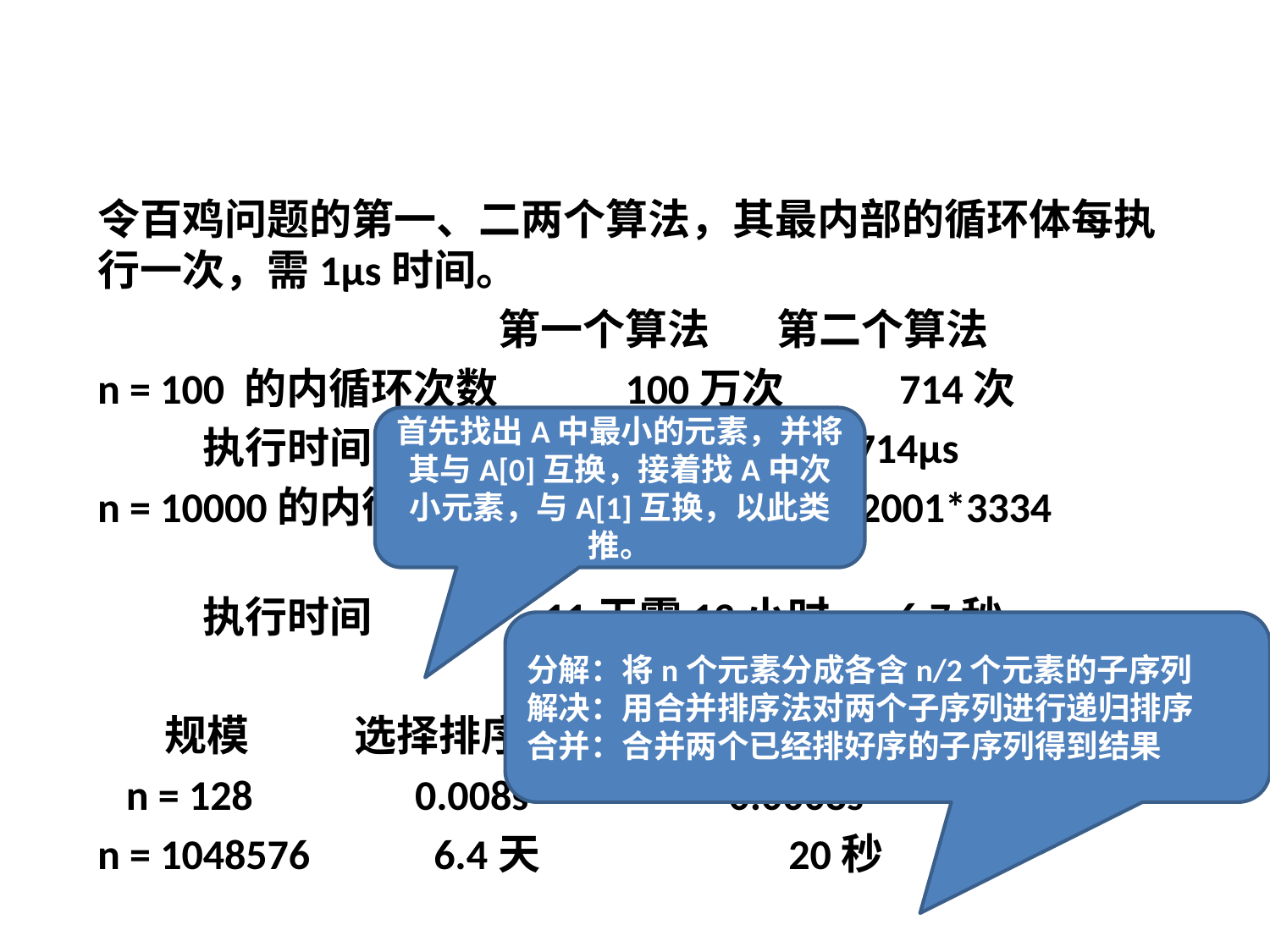

令百鸡问题的第一、二两个算法，其最内部的循环体每执行一次，需1μs时间。
                                         第一个算法       第二个算法
n = 100 的内循环次数	 100万次           714次
          执行时间		  1s                   714μs
n = 10000的内循环次数	100003		2001*3334
          执行时间                 11天零13小时      6.7秒

      规模           选择排序所需时间     合并排序所需时间
   n = 128                 0.008s                     0.0008s
n = 1048576             6.4天                         20秒
首先找出A中最小的元素，并将其与A[0]互换，接着找A中次小元素，与A[1]互换，以此类推。
分解：将n个元素分成各含n/2个元素的子序列
解决：用合并排序法对两个子序列进行递归排序
合并：合并两个已经排好序的子序列得到结果